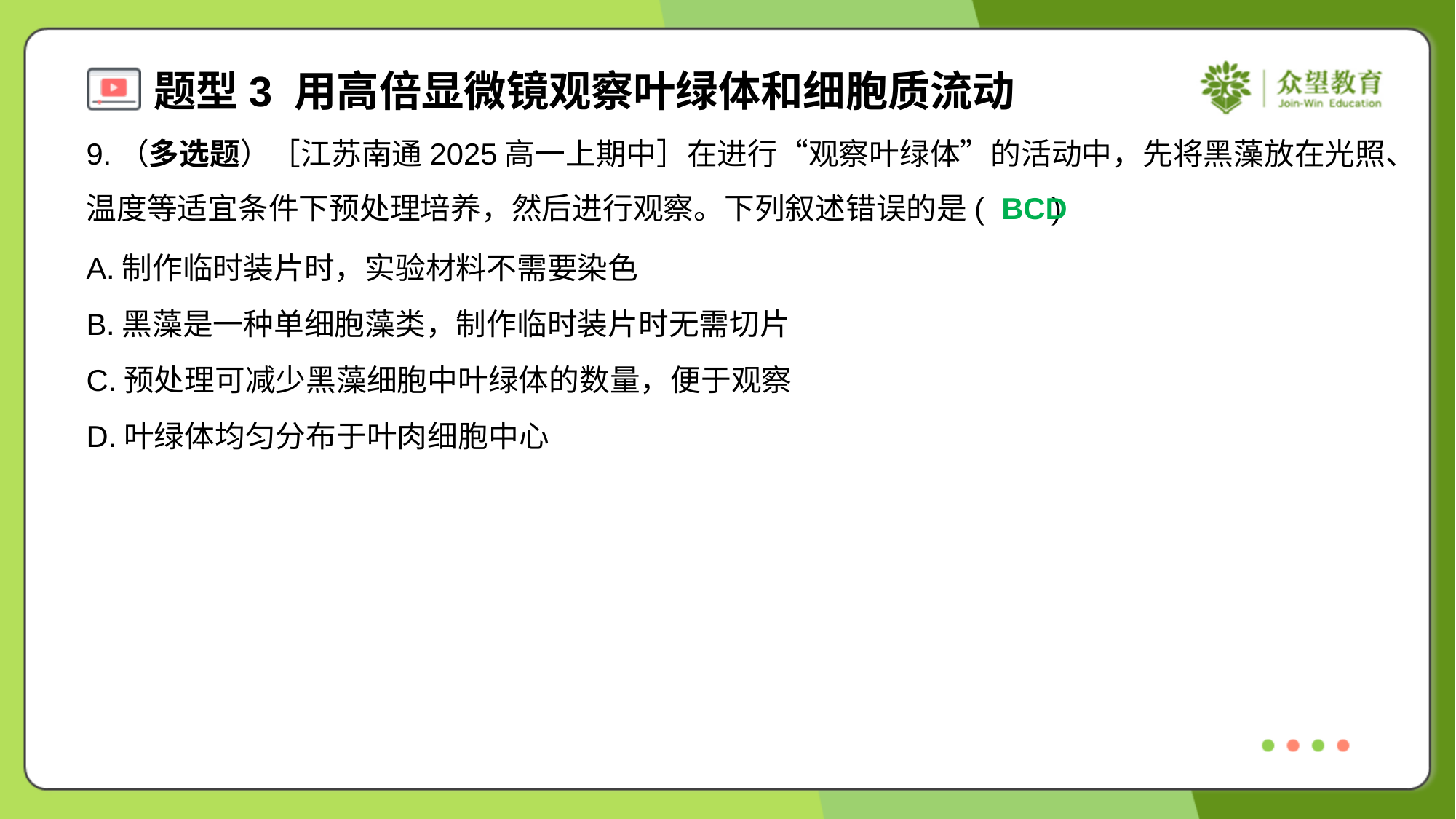

9.（多选题）［江苏南通2025高一上期中］在进行“观察叶绿体”的活动中，先将黑藻放在光照、
温度等适宜条件下预处理培养，然后进行观察。下列叙述错误的是(        )
BCD
A.制作临时装片时，实验材料不需要染色
B.黑藻是一种单细胞藻类，制作临时装片时无需切片
C.预处理可减少黑藻细胞中叶绿体的数量，便于观察
D.叶绿体均匀分布于叶肉细胞中心